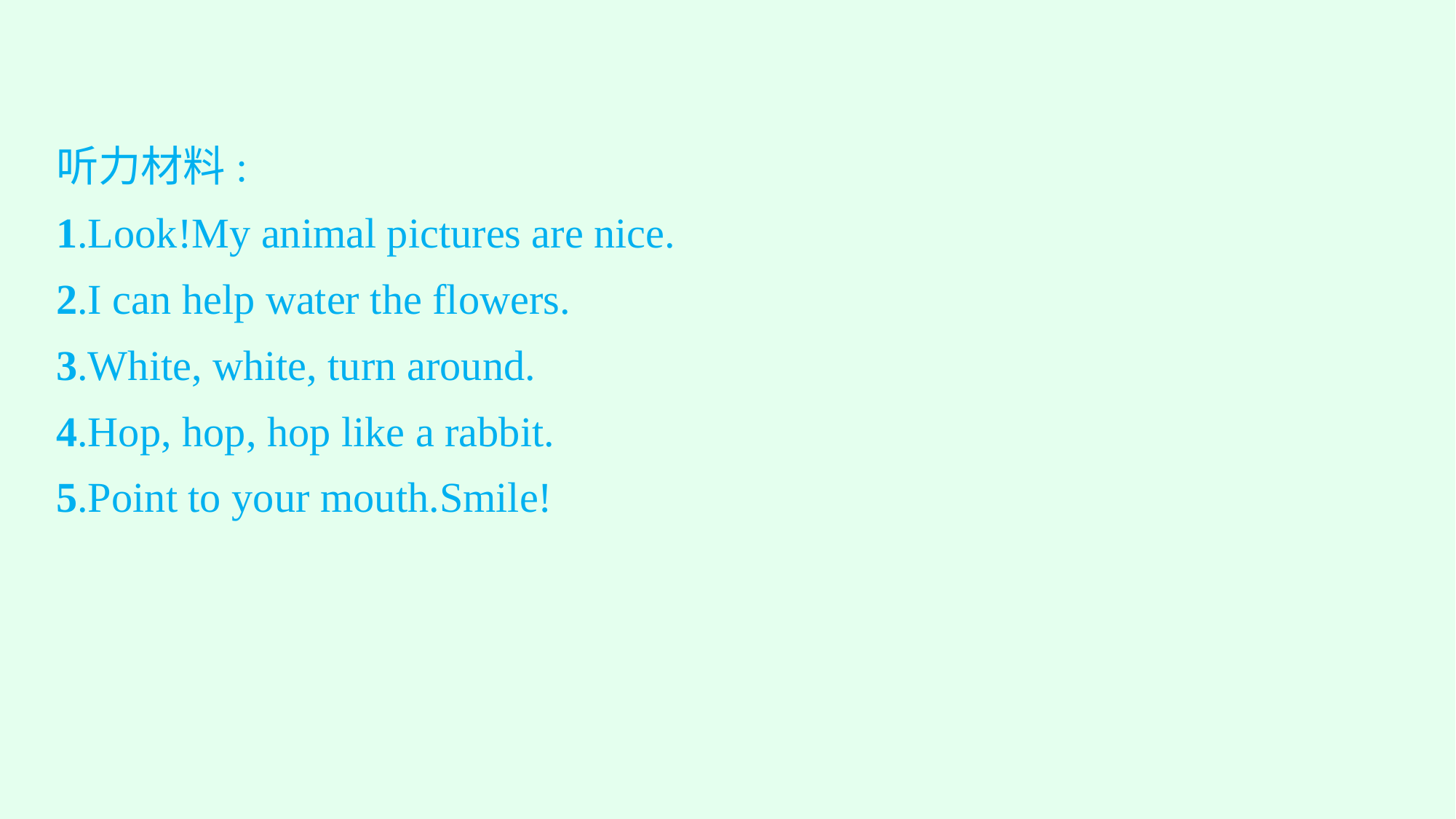

听力材料:
1.Look!My animal pictures are nice.
2.I can help water the flowers.
3.White, white, turn around.
4.Hop, hop, hop like a rabbit.
5.Point to your mouth.Smile!